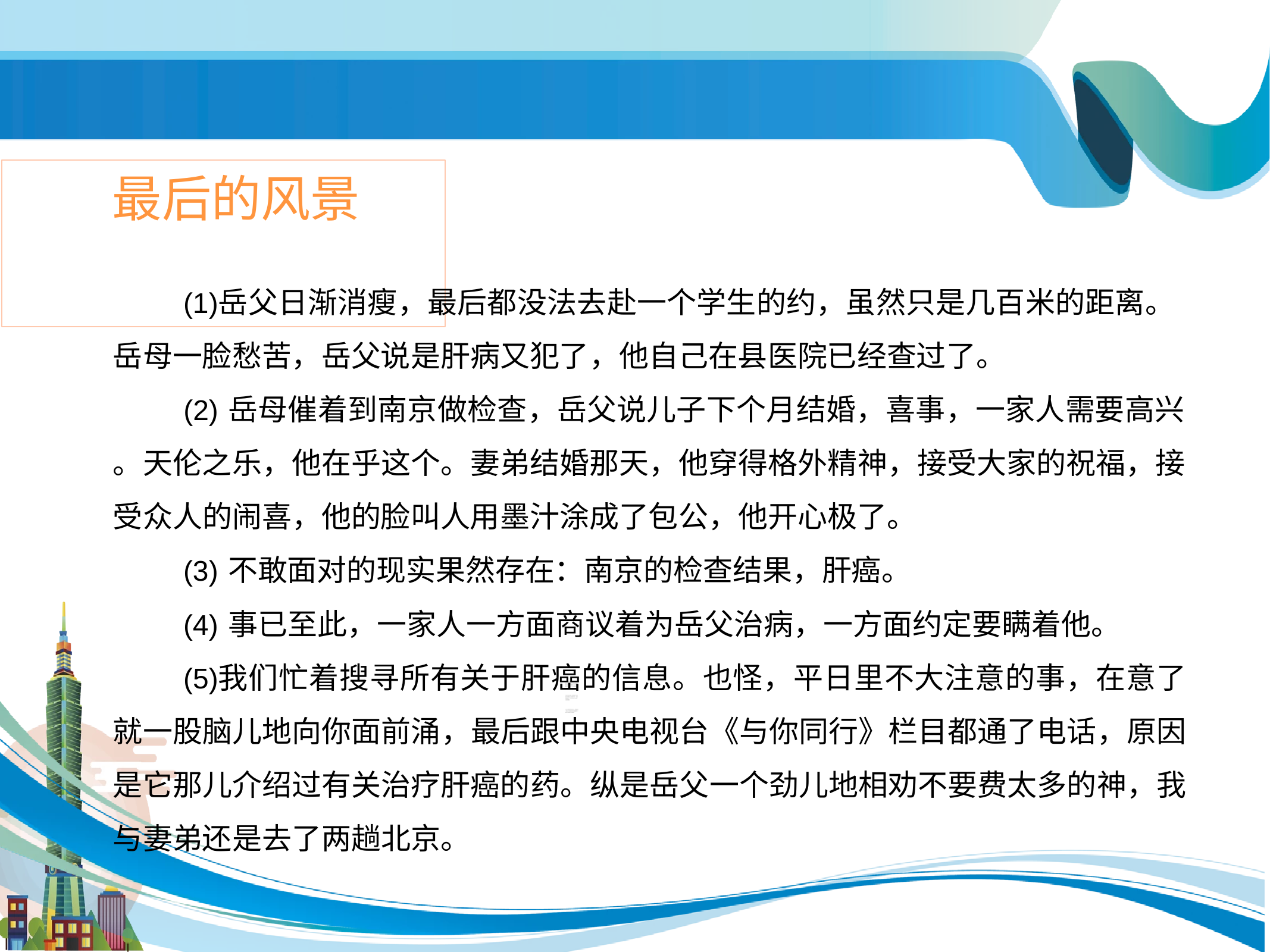

# 最后的风景
岳父日渐消瘦，最后都没法去赴一个学生的约，虽然只是几百米的距离。 岳母一脸愁苦，岳父说是肝病又犯了，他自己在县医院已经查过了。
岳母催着到南京做检查，岳父说儿子下个月结婚，喜事，一家人需要高兴
。天伦之乐，他在乎这个。妻弟结婚那天，他穿得格外精神，接受大家的祝福，接 受众人的闹喜，他的脸叫人用墨汁涂成了包公，他开心极了。
不敢面对的现实果然存在：南京的检查结果，肝癌。
事已至此，一家人一方面商议着为岳父治病，一方面约定要瞒着他。
我们忙着搜寻所有关于肝癌的信息。也怪，平日里不大注意的事，在意了 就一股脑儿地向你面前涌，最后跟中央电视台《与你同行》栏目都通了电话，原因 是它那儿介绍过有关治疗肝癌的药。纵是岳父一个劲儿地相劝不要费太多的神，我 与妻弟还是去了两趟北京。